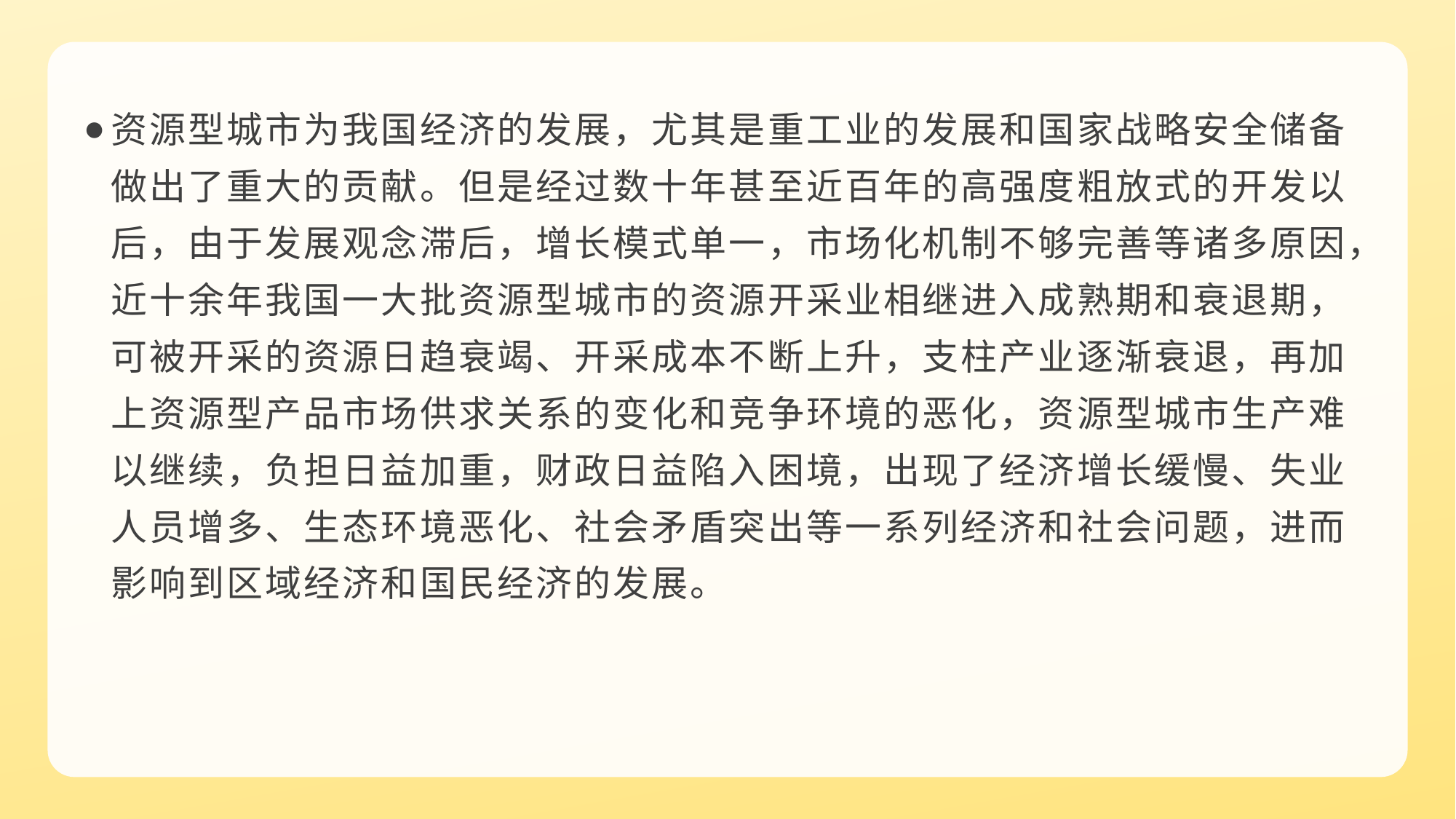

资源型城市为我国经济的发展，尤其是重工业的发展和国家战略安全储备做出了重大的贡献。但是经过数十年甚至近百年的高强度粗放式的开发以后，由于发展观念滞后，增长模式单一，市场化机制不够完善等诸多原因，近十余年我国一大批资源型城市的资源开采业相继进入成熟期和衰退期，可被开采的资源日趋衰竭、开采成本不断上升，支柱产业逐渐衰退，再加上资源型产品市场供求关系的变化和竞争环境的恶化，资源型城市生产难以继续，负担日益加重，财政日益陷入困境，出现了经济增长缓慢、失业人员增多、生态环境恶化、社会矛盾突出等一系列经济和社会问题，进而影响到区域经济和国民经济的发展。